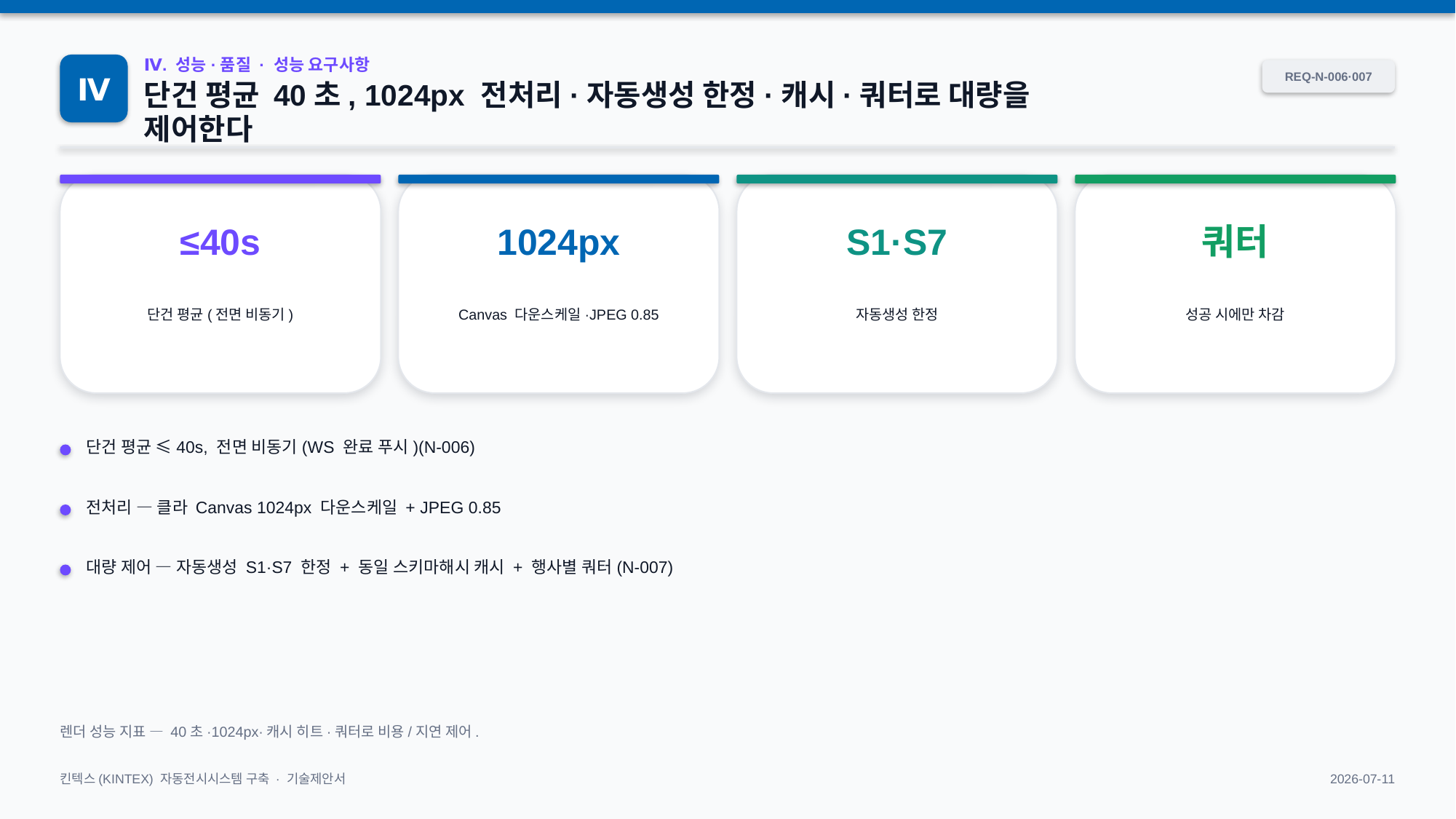

Ⅳ
Ⅳ. 성능·품질 · 성능 요구사항

REQ-N-006·007
단건 평균 40초, 1024px 전처리·자동생성 한정·캐시·쿼터로 대량을 제어한다

≤40s
1024px
S1·S7
쿼터
단건 평균(전면 비동기)
Canvas 다운스케일·JPEG 0.85
자동생성 한정
성공 시에만 차감
단건 평균 ≤40s, 전면 비동기(WS 완료 푸시)(N-006)

전처리 — 클라 Canvas 1024px 다운스케일 + JPEG 0.85

대량 제어 — 자동생성 S1·S7 한정 + 동일 스키마해시 캐시 + 행사별 쿼터(N-007)

렌더 성능 지표 — 40초·1024px·캐시 히트·쿼터로 비용/지연 제어.
킨텍스(KINTEX) 자동전시시스템 구축 · 기술제안서
2026-07-11